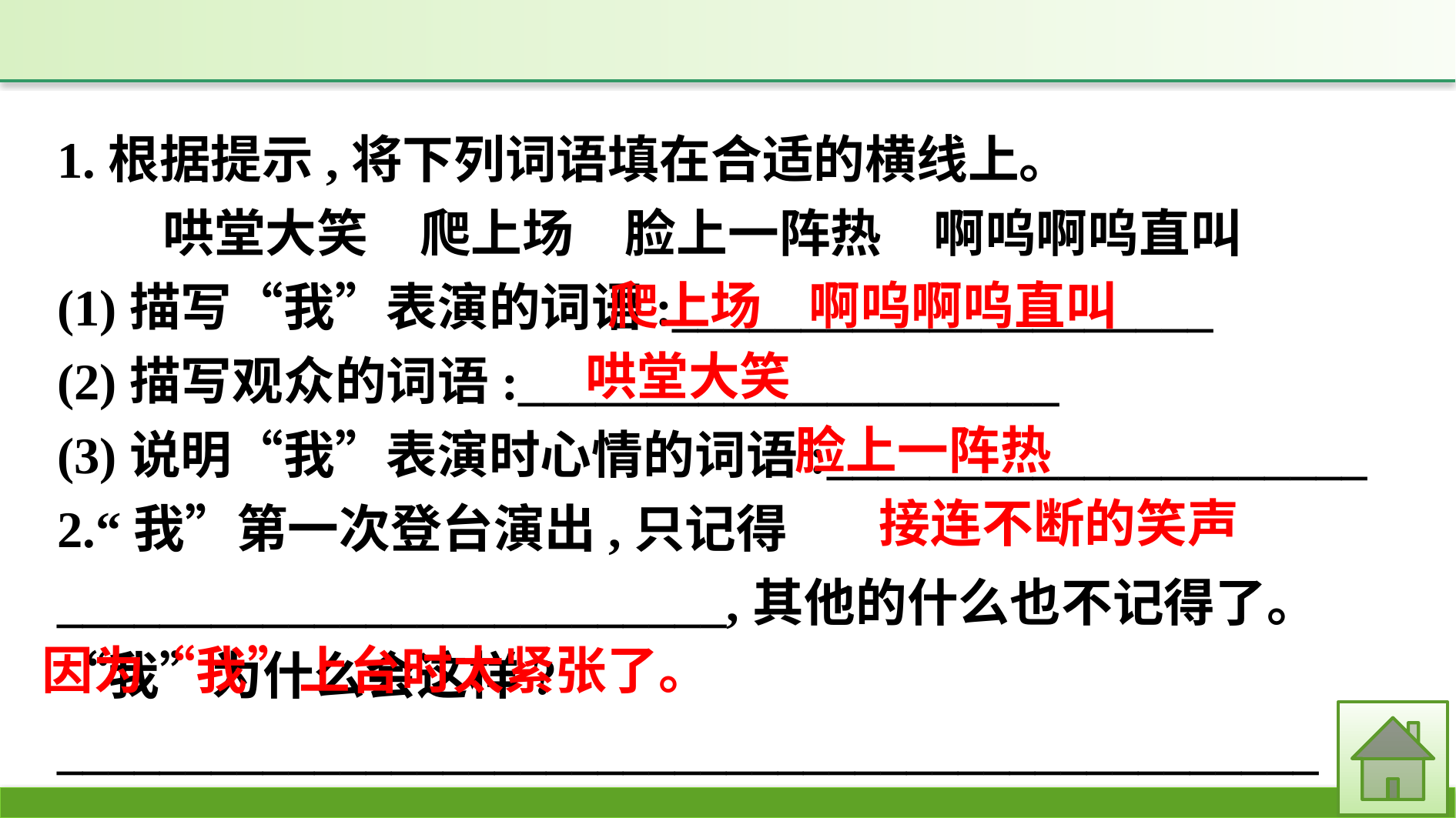

1.根据提示,将下列词语填在合适的横线上。
哄堂大笑　爬上场　脸上一阵热　啊呜啊呜直叫
(1)描写“我”表演的词语:_____________________
(2)描写观众的词语:_____________________
(3)说明“我”表演时心情的词语:_____________________
2.“我”第一次登台演出,只记得__________________________,其他的什么也不记得了。“我”为什么会这样?
_________________________________________________
爬上场    啊呜啊呜直叫
哄堂大笑
脸上一阵热
接连不断的笑声
因为“我”上台时太紧张了。